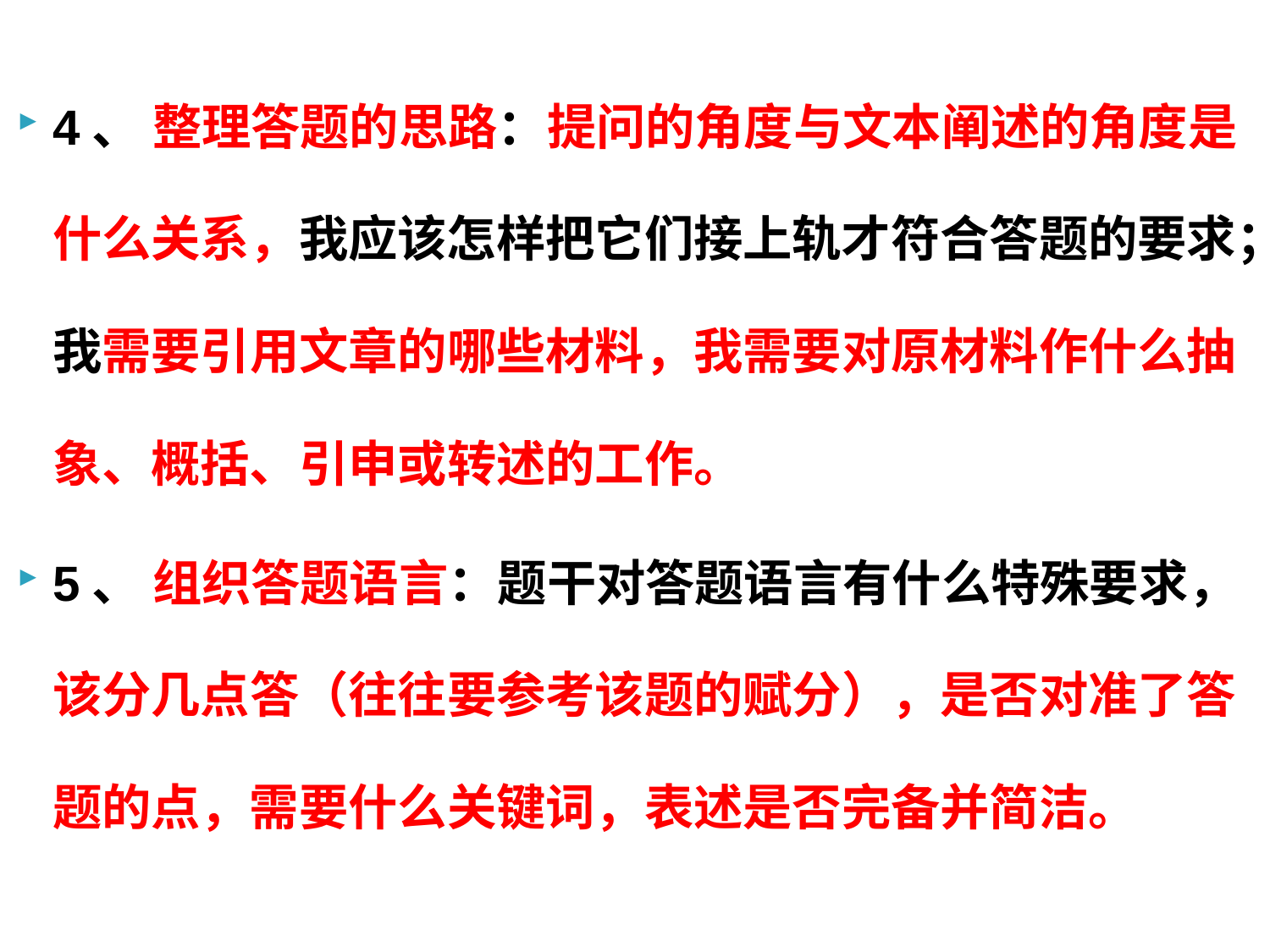

4、 整理答题的思路：提问的角度与文本阐述的角度是什么关系，我应该怎样把它们接上轨才符合答题的要求；我需要引用文章的哪些材料，我需要对原材料作什么抽象、概括、引申或转述的工作。
5、 组织答题语言：题干对答题语言有什么特殊要求，该分几点答（往往要参考该题的赋分），是否对准了答题的点，需要什么关键词，表述是否完备并简洁。